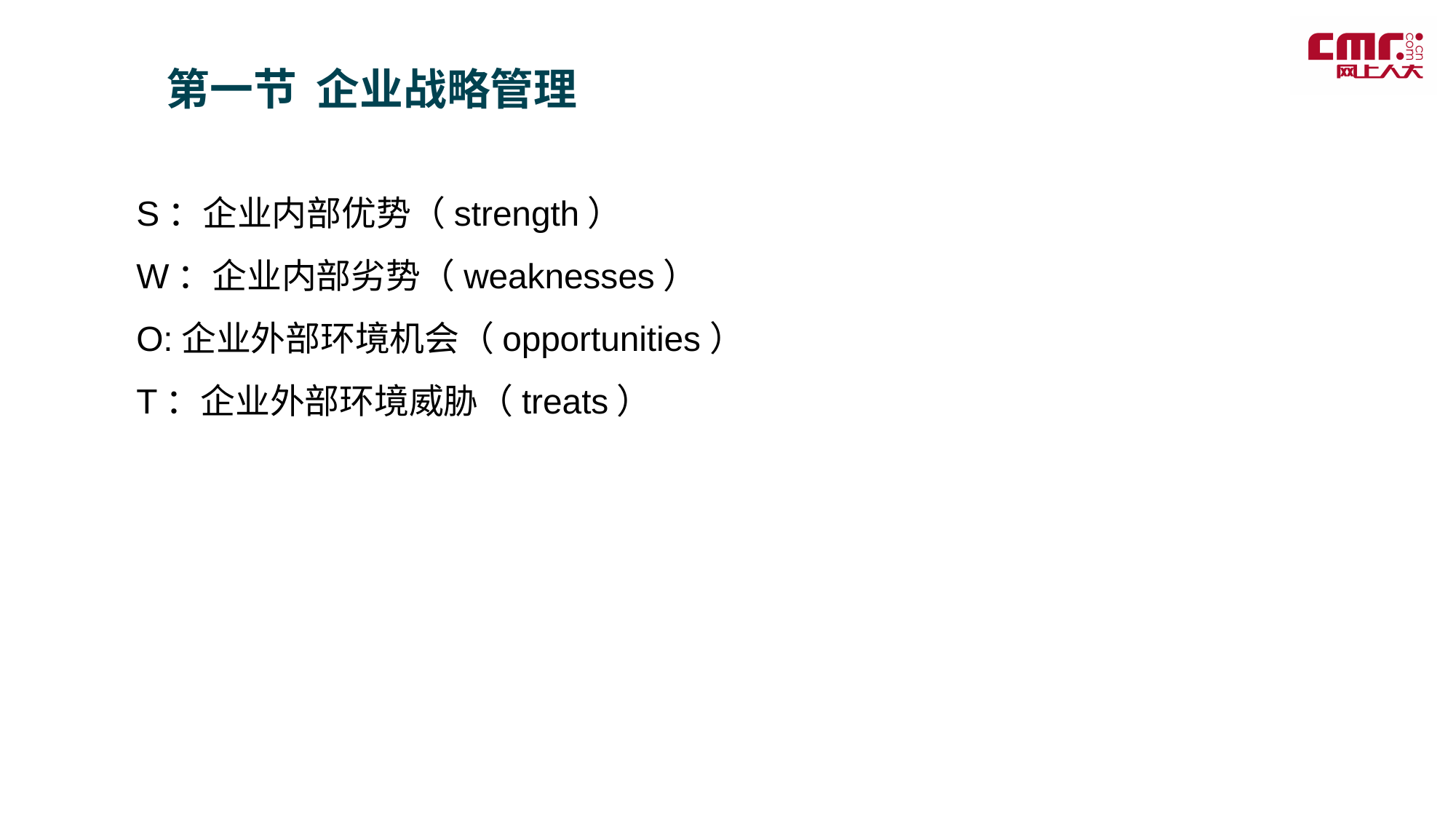

第一节  企业战略管理

  S：企业内部优势（strength）
  W：企业内部劣势（weaknesses）
  O:企业外部环境机会（opportunities）
  T：企业外部环境威胁（treats）